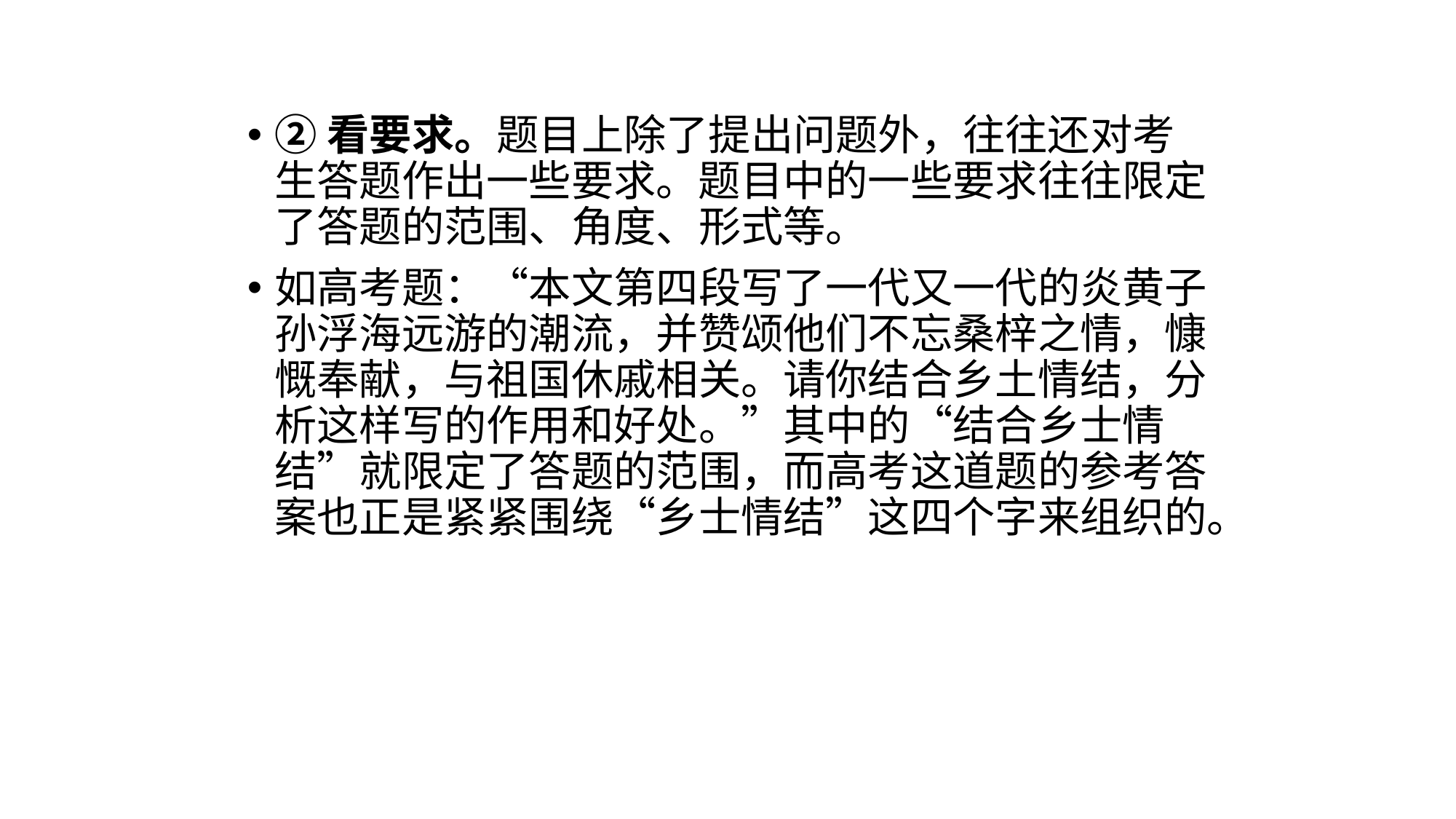

②看要求。题目上除了提出问题外，往往还对考生答题作出一些要求。题目中的一些要求往往限定了答题的范围、角度、形式等。
如高考题：“本文第四段写了一代又一代的炎黄子孙浮海远游的潮流，并赞颂他们不忘桑梓之情，慷慨奉献，与祖国休戚相关。请你结合乡土情结，分析这样写的作用和好处。”其中的“结合乡士情结”就限定了答题的范围，而高考这道题的参考答案也正是紧紧围绕“乡士情结”这四个字来组织的。